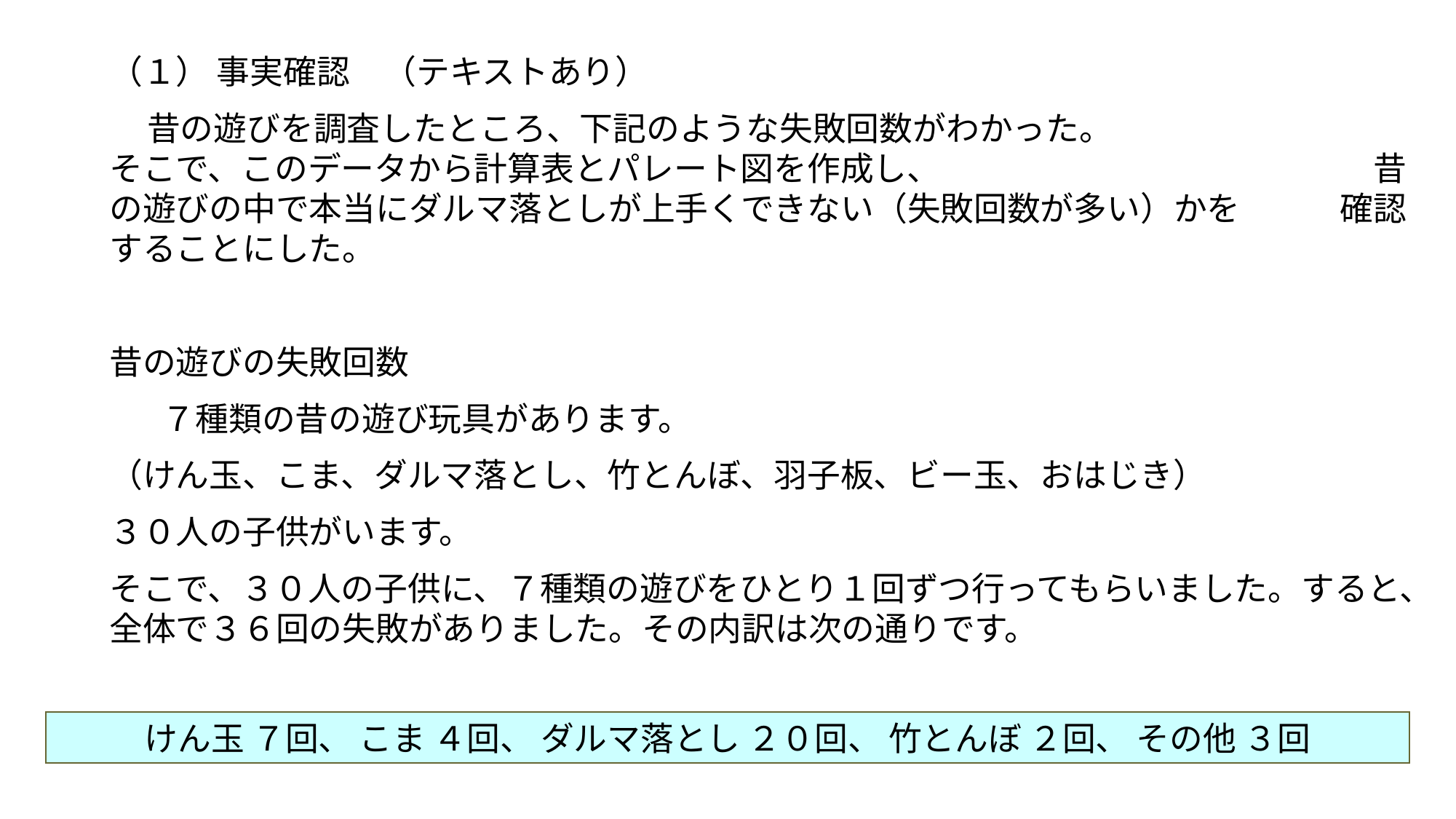

（１） 事実確認　（テキストあり）
    昔の遊びを調査したところ、下記のような失敗回数がわかった。　　　　　　　　そこで、このデータから計算表とパレート図を作成し、　　　　　　　　　　　　　昔の遊びの中で本当にダルマ落としが上手くできない（失敗回数が多い）かを　　　確認することにした。

昔の遊びの失敗回数
      ７種類の昔の遊び玩具があります。
（けん玉、こま、ダルマ落とし、竹とんぼ、羽子板、ビー玉、おはじき）
３０人の子供がいます。
そこで、３０人の子供に、７種類の遊びをひとり１回ずつ行ってもらいました。すると、全体で３６回の失敗がありました。その内訳は次の通りです。
けん玉 ７回、 こま ４回、 ダルマ落とし ２０回、 竹とんぼ ２回、 その他 ３回